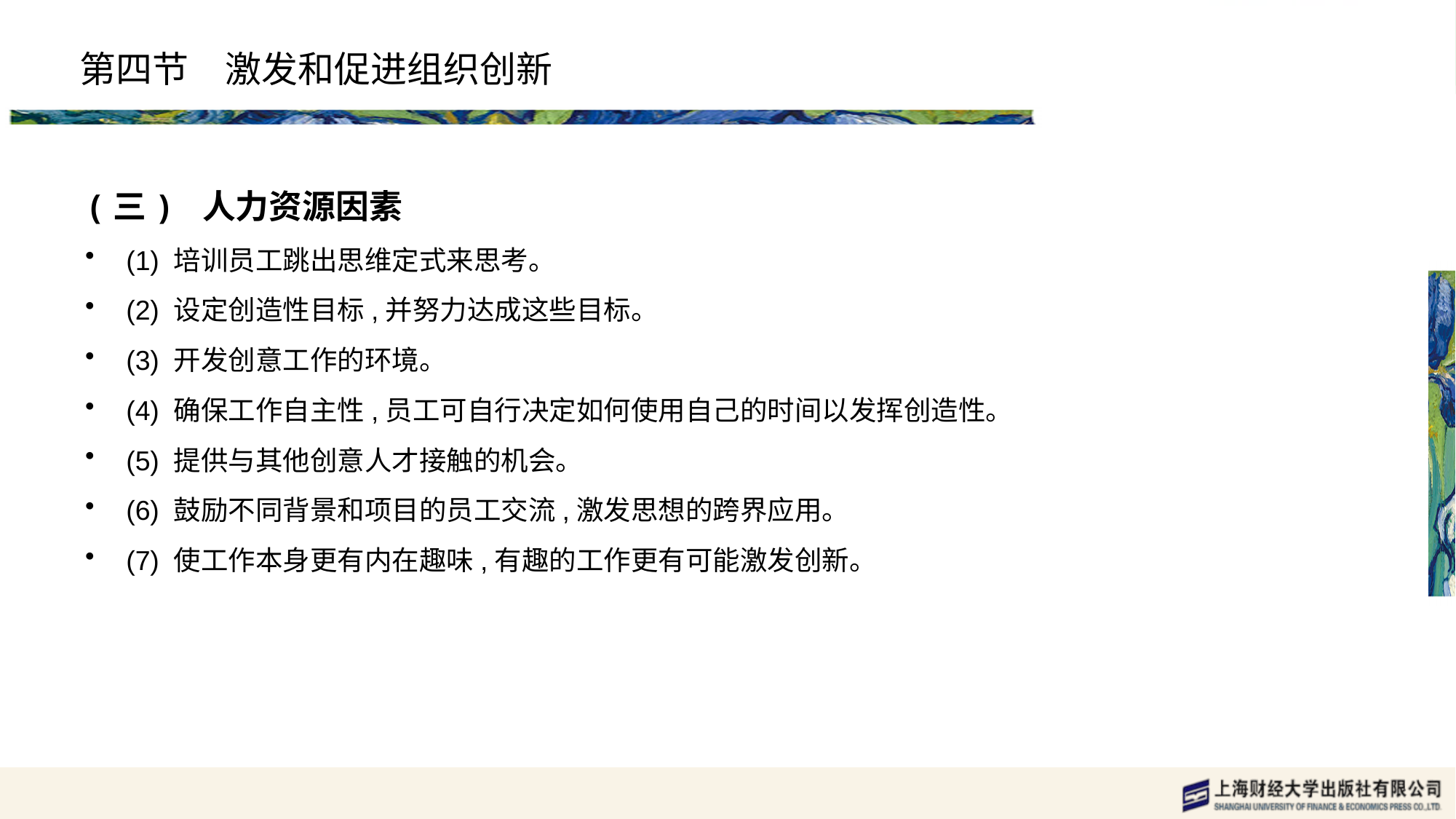

# 第四节　激发和促进组织创新
(三) 人力资源因素
(1) 培训员工跳出思维定式来思考。
(2) 设定创造性目标,并努力达成这些目标。
(3) 开发创意工作的环境。
(4) 确保工作自主性,员工可自行决定如何使用自己的时间以发挥创造性。
(5) 提供与其他创意人才接触的机会。
(6) 鼓励不同背景和项目的员工交流,激发思想的跨界应用。
(7) 使工作本身更有内在趣味,有趣的工作更有可能激发创新。